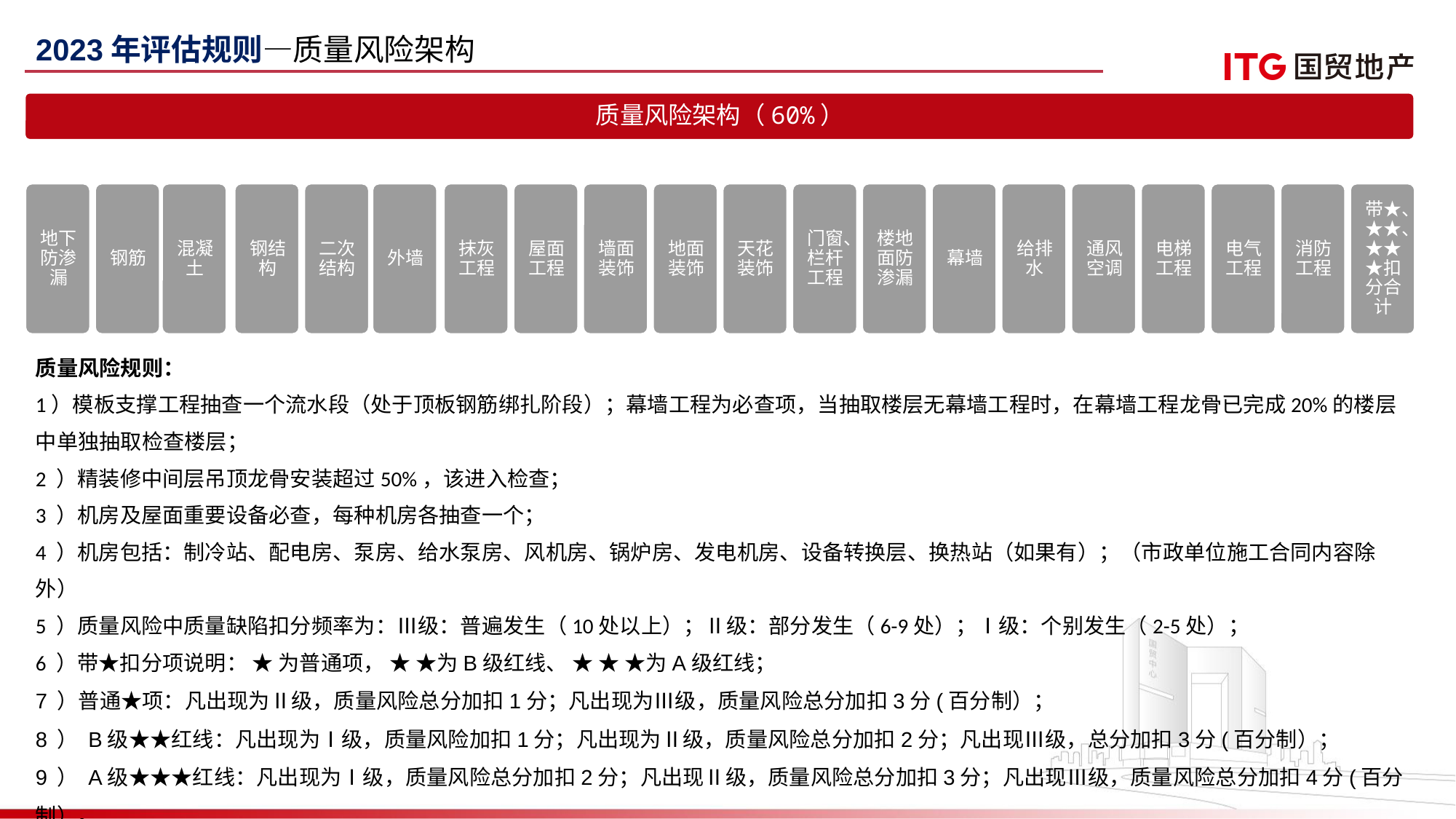

2023年评估规则—质量风险架构

质量风险架构（60%）
地下防渗漏
钢筋
混凝土
钢结构
二次结构
外墙
抹灰工程
屋面工程
墙面装饰
地面装饰
天花装饰
门窗、栏杆工程
楼地面防渗漏
幕墙
给排水
通风空调
电梯工程
电气工程
消防工程
带★、★★、★★★扣分合计
质量风险规则：
1）模板支撑工程抽查一个流水段（处于顶板钢筋绑扎阶段）；幕墙工程为必查项，当抽取楼层无幕墙工程时，在幕墙工程龙骨已完成20%的楼层中单独抽取检查楼层；
2 ）精装修中间层吊顶龙骨安装超过50%，该进入检查；
3 ）机房及屋面重要设备必查，每种机房各抽查一个；
4 ）机房包括：制冷站、配电房、泵房、给水泵房、风机房、锅炉房、发电机房、设备转换层、换热站（如果有）；（市政单位施工合同内容除外）
5 ）质量风险中质量缺陷扣分频率为：Ⅲ级：普遍发生（10处以上）；Ⅱ级：部分发生（6-9处）；Ⅰ级：个别发生（2-5处）；
6 ）带★扣分项说明： ★ 为普通项， ★ ★为B级红线、 ★ ★ ★为A级红线；
7 ）普通★项：凡出现为Ⅱ级，质量风险总分加扣1分；凡出现为Ⅲ级，质量风险总分加扣3分(百分制）；
8 ） B级★★红线：凡出现为Ⅰ级，质量风险加扣1分；凡出现为Ⅱ级，质量风险总分加扣2分；凡出现Ⅲ级，总分加扣3分(百分制）；
9 ） A级★★★红线：凡出现为Ⅰ级，质量风险总分加扣2分；凡出现Ⅱ级，质量风险总分加扣3分；凡出现Ⅲ级，质量风险总分加扣4分(百分制）。
10 ）列为其他AB级条款的检查项不计分，只进行AB级红线数量统计。